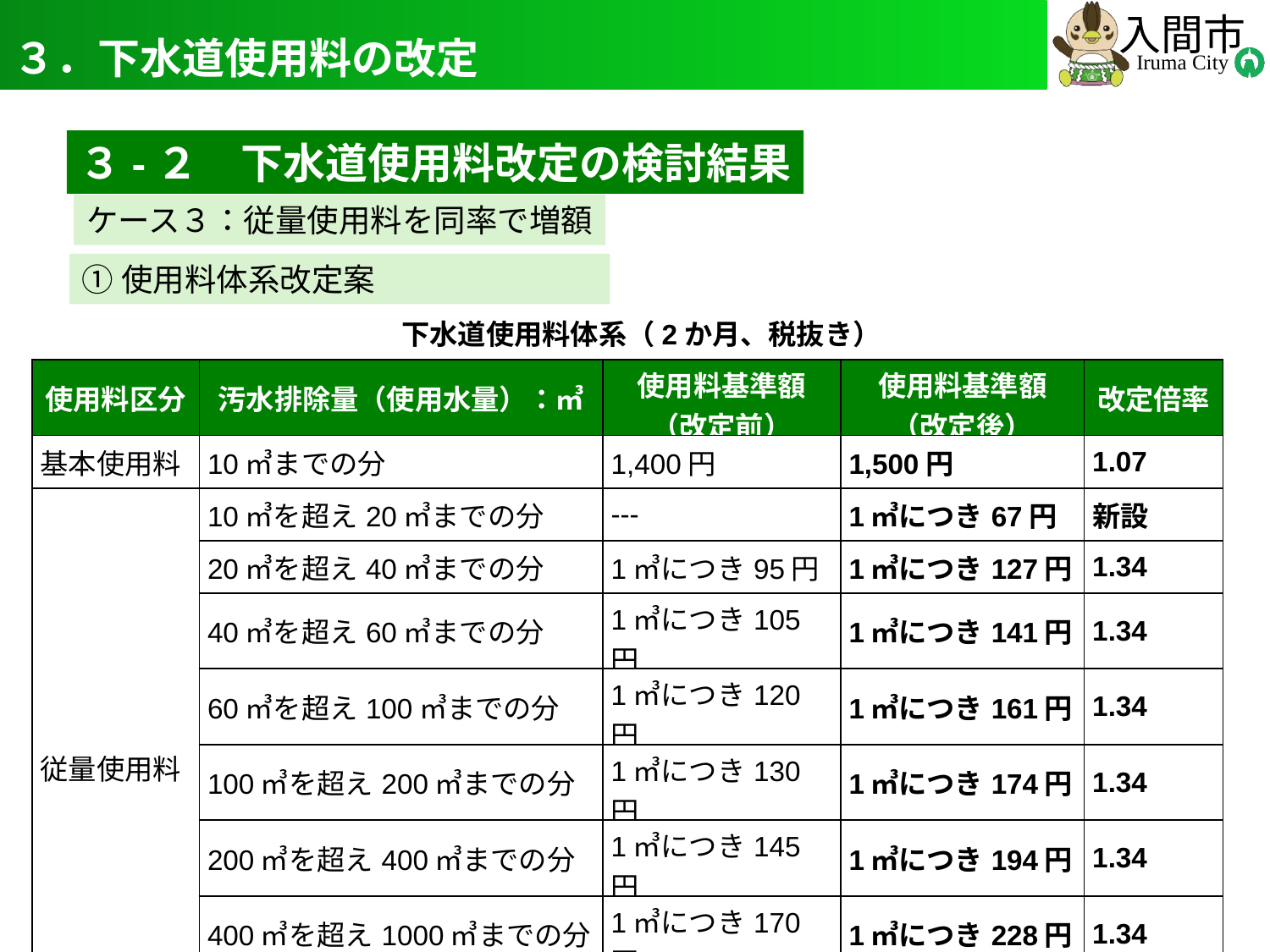

# ３．下水道使用料の改定
16
３-２　下水道使用料改定の検討結果
ケース３：従量使用料を同率で増額
①使用料体系改定案
下水道使用料体系（2か月、税抜き）
| 使用料区分 | 汚水排除量（使用水量）：㎥ | 使用料基準額 （改定前） | 使用料基準額 （改定後） | 改定倍率 |
| --- | --- | --- | --- | --- |
| 基本使用料 | 10㎥までの分 | 1,400円 | 1,500円 | 1.07 |
| 従量使用料 | 10㎥を超え20㎥までの分 | ‐‐‐ | 1㎥につき67円 | 新設 |
|  | 20㎥を超え40㎥までの分 | 1㎥につき95円 | 1㎥につき127円 | 1.34 |
|  | 40㎥を超え60㎥までの分 | 1㎥につき105円 | 1㎥につき141円 | 1.34 |
|  | 60㎥を超え100㎥までの分 | 1㎥につき120円 | 1㎥につき161円 | 1.34 |
|  | 100㎥を超え200㎥までの分 | 1㎥につき130円 | 1㎥につき174円 | 1.34 |
|  | 200㎥を超え400㎥までの分 | 1㎥につき145円 | 1㎥につき194円 | 1.34 |
|  | 400㎥を超え1000㎥までの分 | 1㎥につき170円 | 1㎥につき228円 | 1.34 |
|  | 1000㎥を超える分 | 1㎥につき190円 | 1㎥につき255円 | 1.34 |